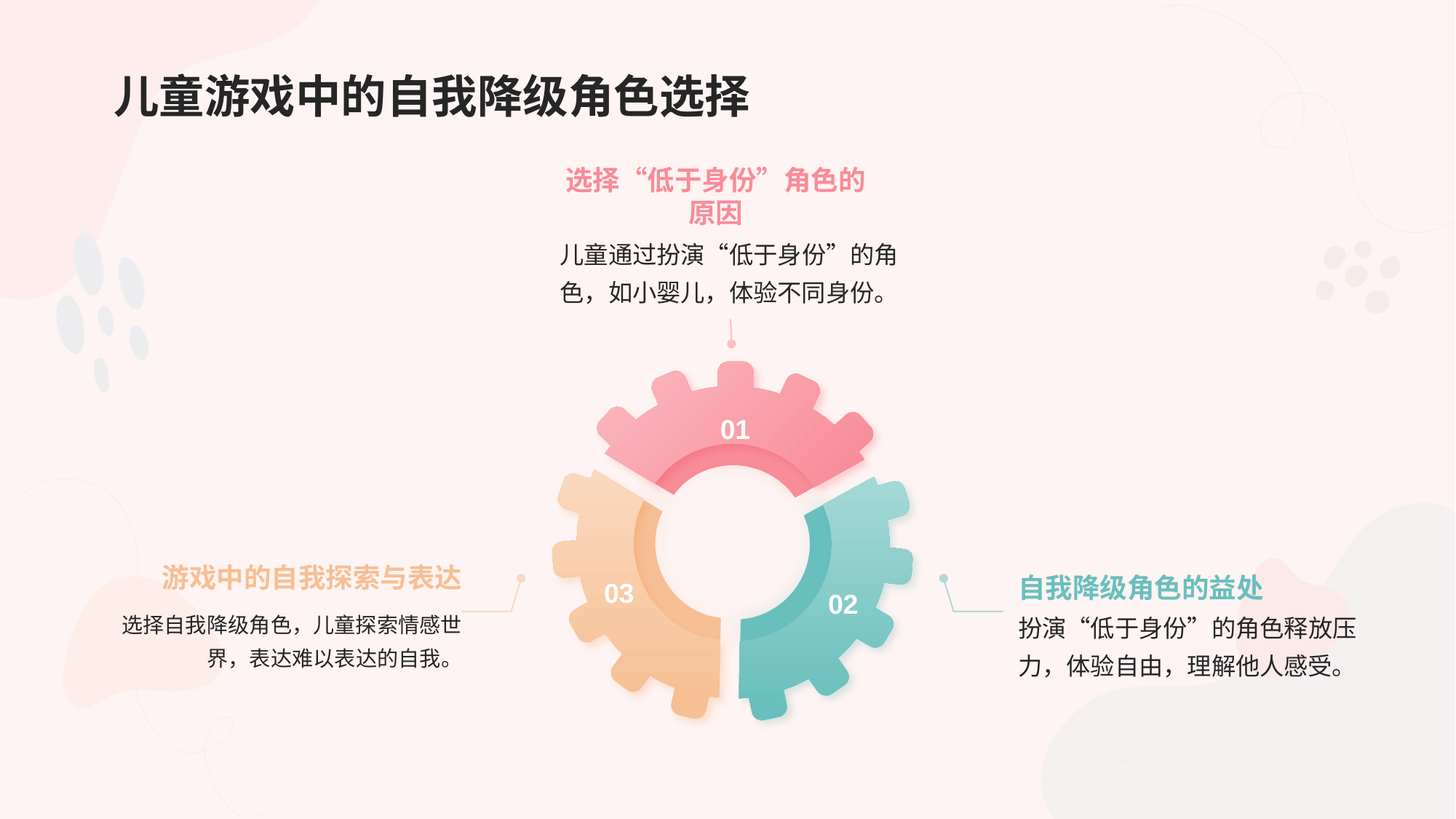

# 儿童游戏中的自我降级角色选择
选择“低于身份”角色的原因
儿童通过扮演“低于身份”的角色，如小婴儿，体验不同身份。
01

03
02

自我降级角色的益处
游戏中的自我探索与表达

选择自我降级角色，儿童探索情感世界，表达难以表达的自我。
扮演“低于身份”的角色释放压力，体验自由，理解他人感受。